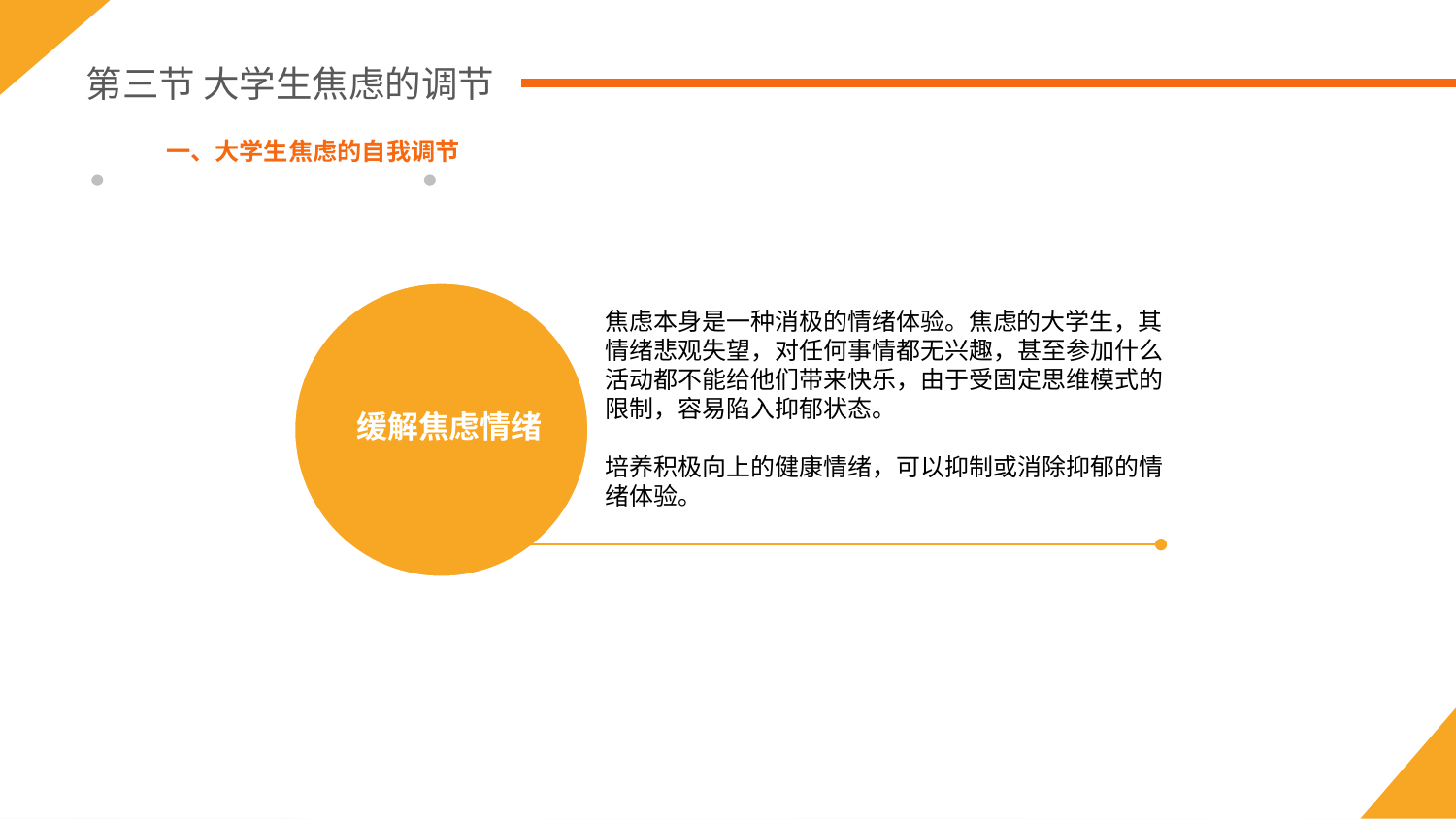

第三节 大学生焦虑的调节
一、大学生焦虑的自我调节

缓解焦虑情绪
焦虑本身是一种消极的情绪体验。焦虑的大学生，其情绪悲观失望，对任何事情都无兴趣，甚至参加什么活动都不能给他们带来快乐，由于受固定思维模式的限制，容易陷入抑郁状态。

培养积极向上的健康情绪，可以抑制或消除抑郁的情绪体验。